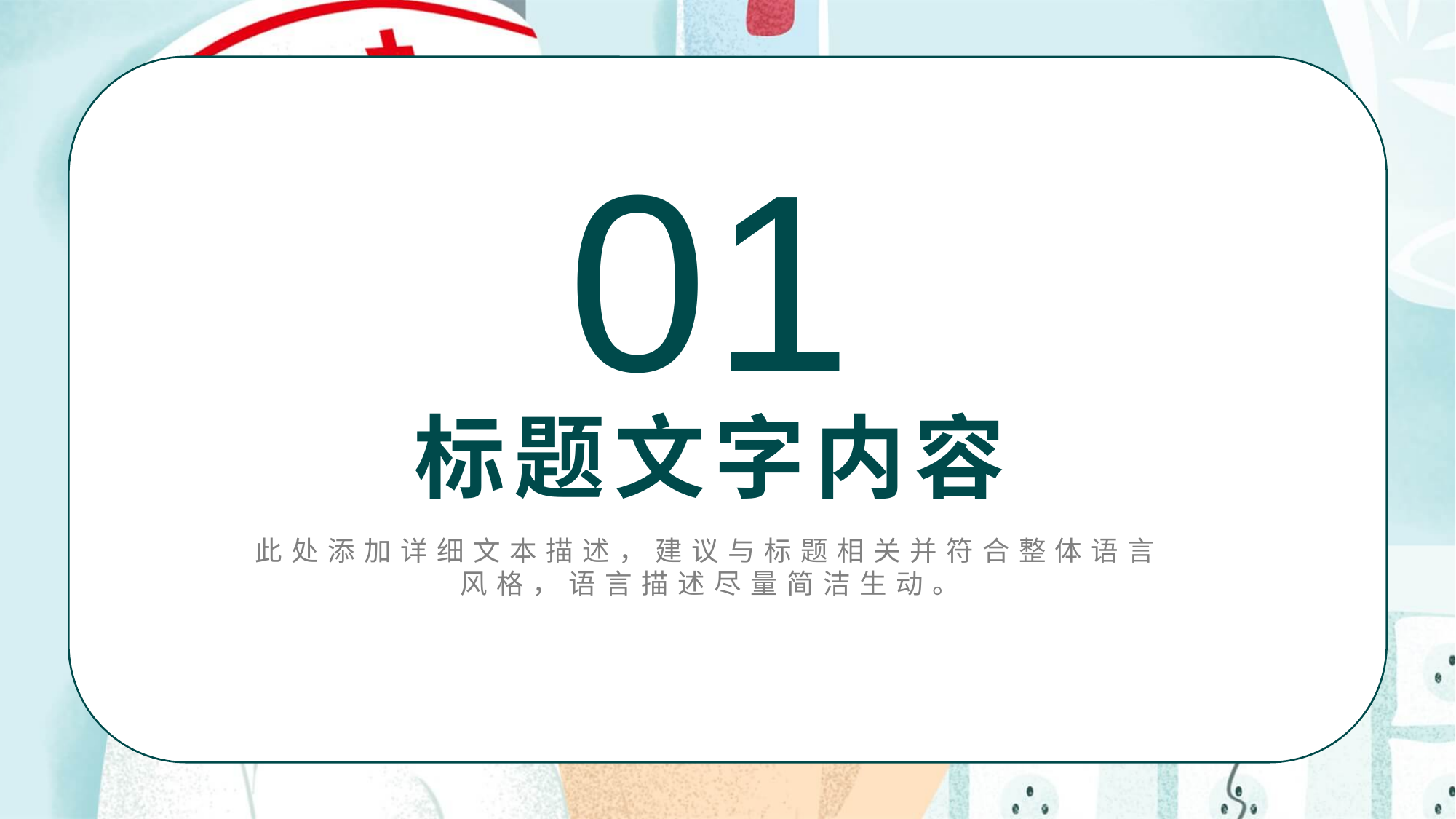

01
https://www.ypppt.com/
标题文字内容
此处添加详细文本描述，建议与标题相关并符合整体语言风格，语言描述尽量简洁生动。